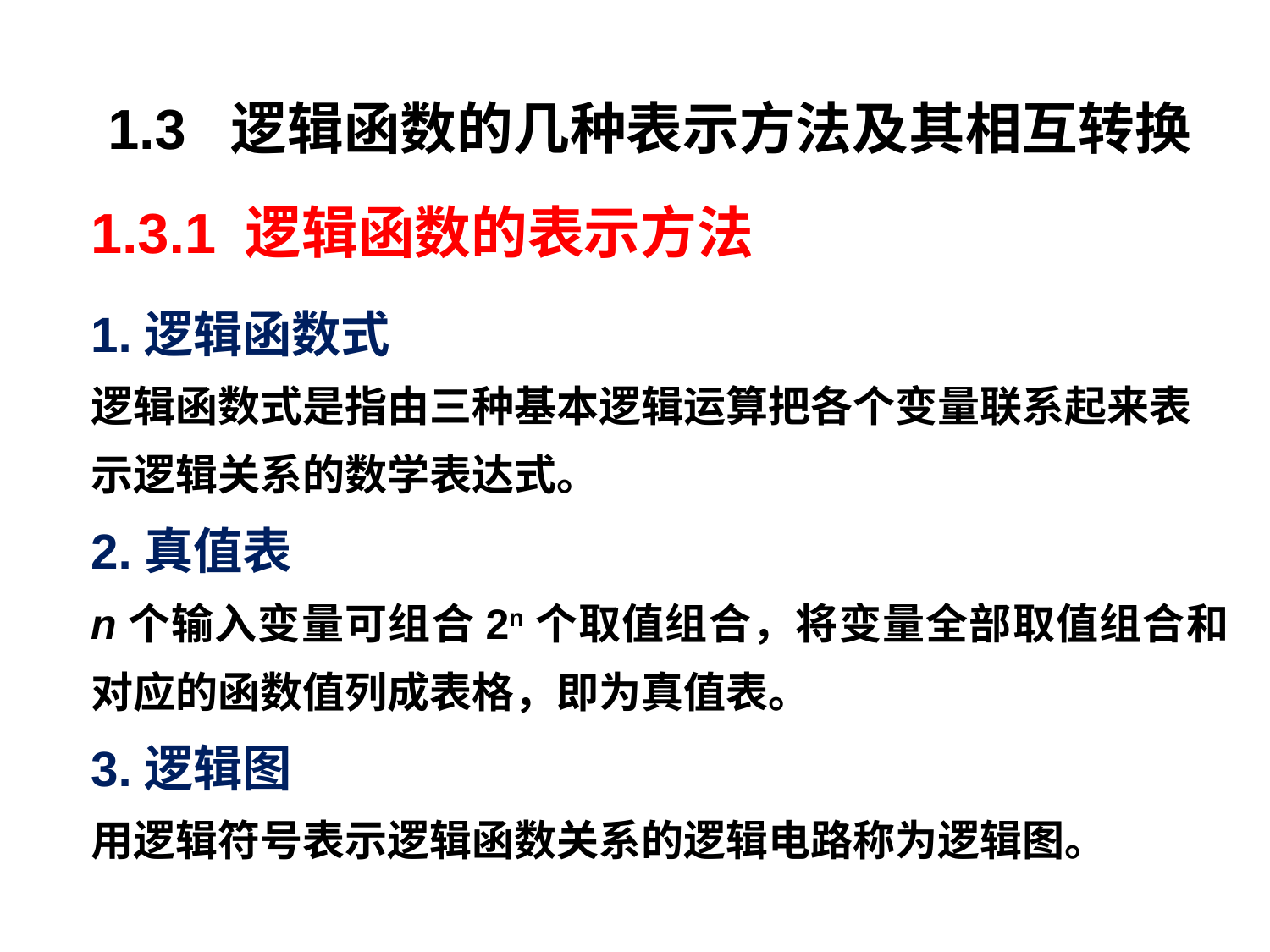

# 1.3  逻辑函数的几种表示方法及其相互转换
1.3.1 逻辑函数的表示方法
1.逻辑函数式
逻辑函数式是指由三种基本逻辑运算把各个变量联系起来表示逻辑关系的数学表达式。
2.真值表
n个输入变量可组合2n个取值组合，将变量全部取值组合和对应的函数值列成表格，即为真值表。
3.逻辑图
用逻辑符号表示逻辑函数关系的逻辑电路称为逻辑图。